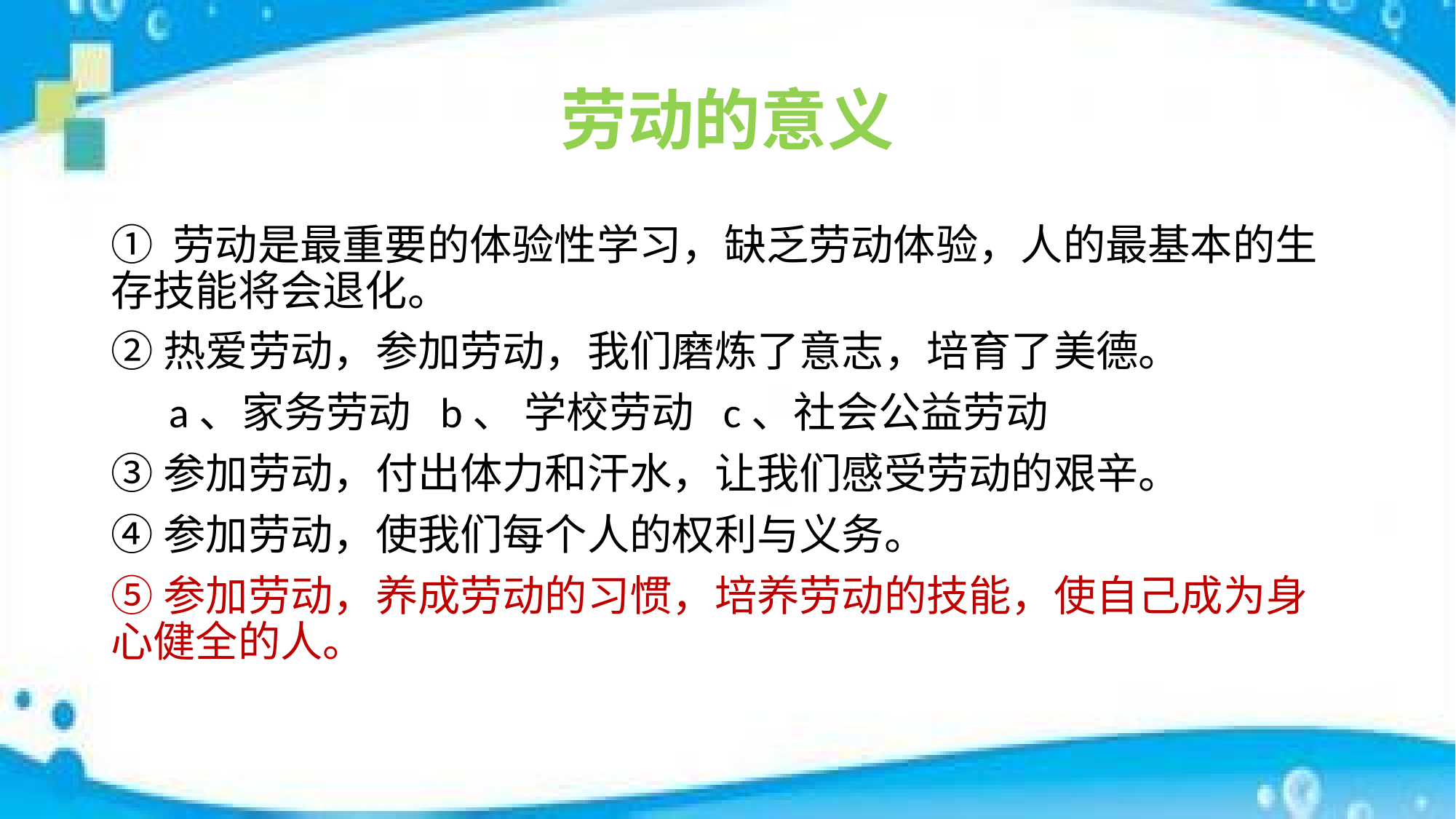

# 劳动的意义
① 劳动是最重要的体验性学习，缺乏劳动体验，人的最基本的生存技能将会退化。
②热爱劳动，参加劳动，我们磨炼了意志，培育了美德。
      a、家务劳动  b、 学校劳动  c、社会公益劳动
③参加劳动，付出体力和汗水，让我们感受劳动的艰辛。
④参加劳动，使我们每个人的权利与义务。
⑤参加劳动，养成劳动的习惯，培养劳动的技能，使自己成为身心健全的人。